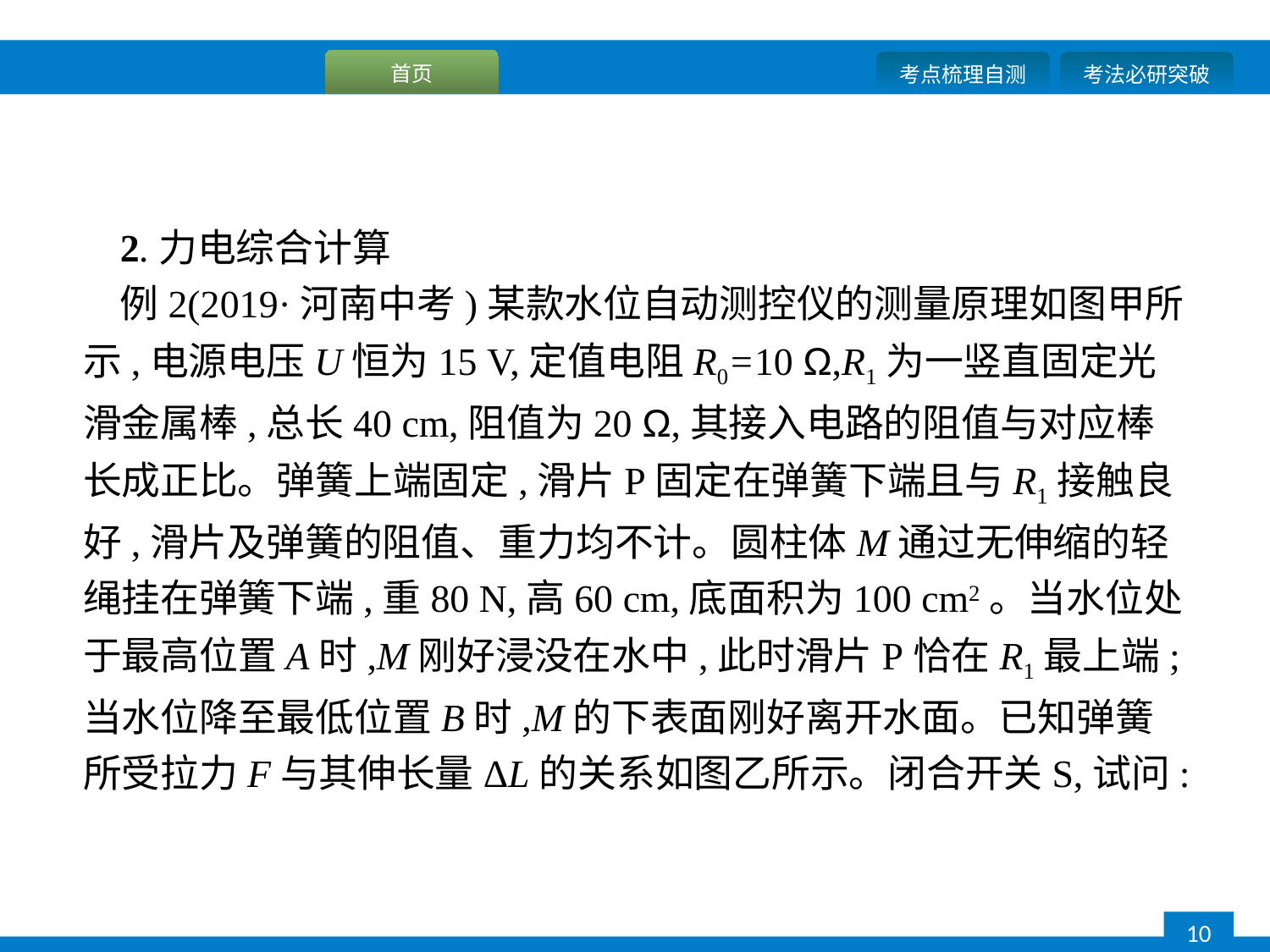

2.力电综合计算
例2(2019·河南中考)某款水位自动测控仪的测量原理如图甲所示,电源电压U恒为15 V,定值电阻R0=10 Ω,R1为一竖直固定光滑金属棒,总长40 cm,阻值为20 Ω,其接入电路的阻值与对应棒长成正比。弹簧上端固定,滑片P固定在弹簧下端且与R1接触良好,滑片及弹簧的阻值、重力均不计。圆柱体M通过无伸缩的轻绳挂在弹簧下端,重80 N,高60 cm,底面积为100 cm2。当水位处于最高位置A时,M刚好浸没在水中,此时滑片P恰在R1最上端;当水位降至最低位置B时,M的下表面刚好离开水面。已知弹簧所受拉力F与其伸长量ΔL的关系如图乙所示。闭合开关S,试问: